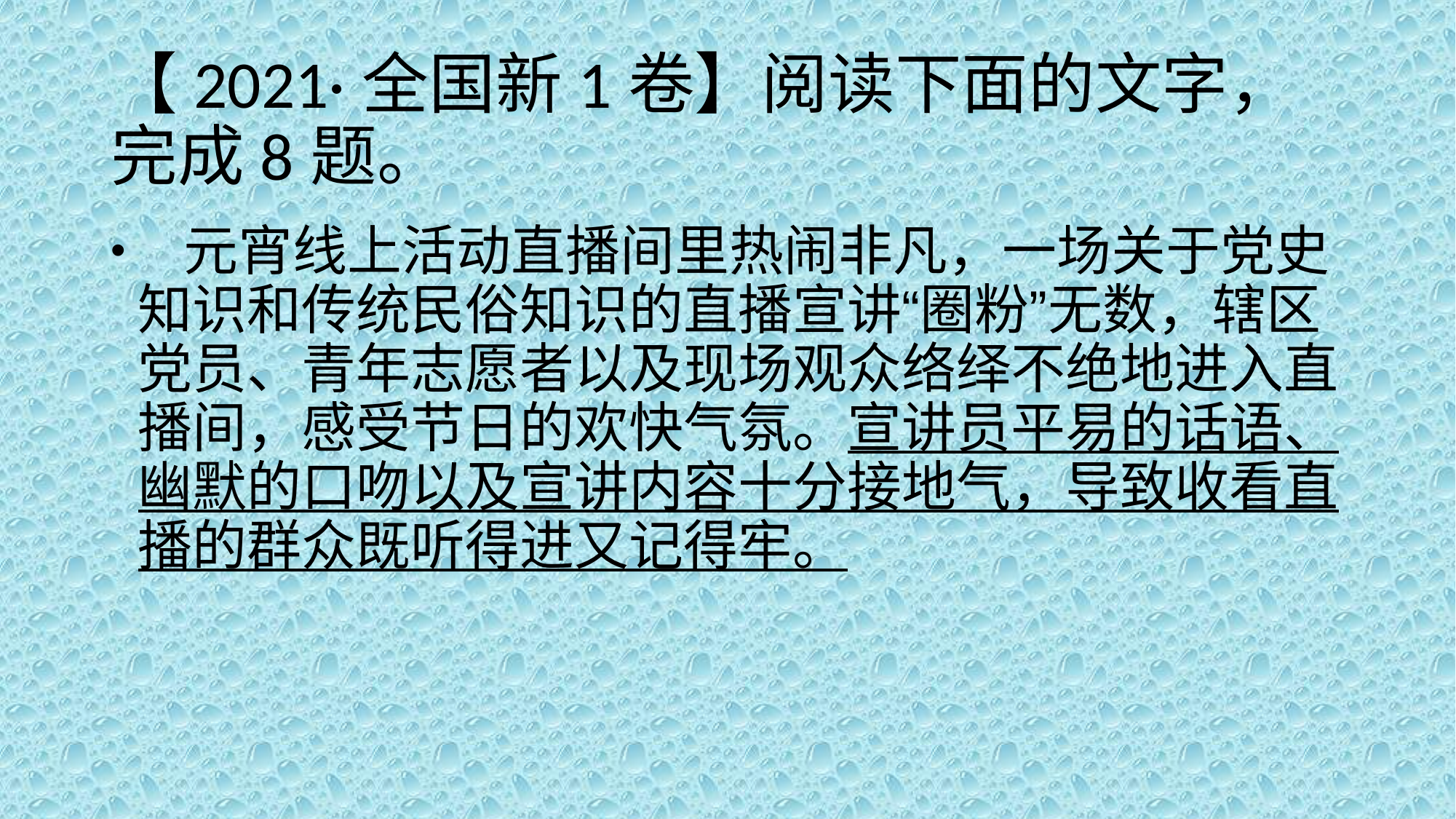

# 【2021·全国新1卷】阅读下面的文字，完成8题。
   元宵线上活动直播间里热闹非凡，一场关于党史知识和传统民俗知识的直播宣讲“圈粉”无数，辖区党员、青年志愿者以及现场观众络绎不绝地进入直播间，感受节日的欢快气氛。宣讲员平易的话语、幽默的口吻以及宣讲内容十分接地气，导致收看直播的群众既听得进又记得牢。